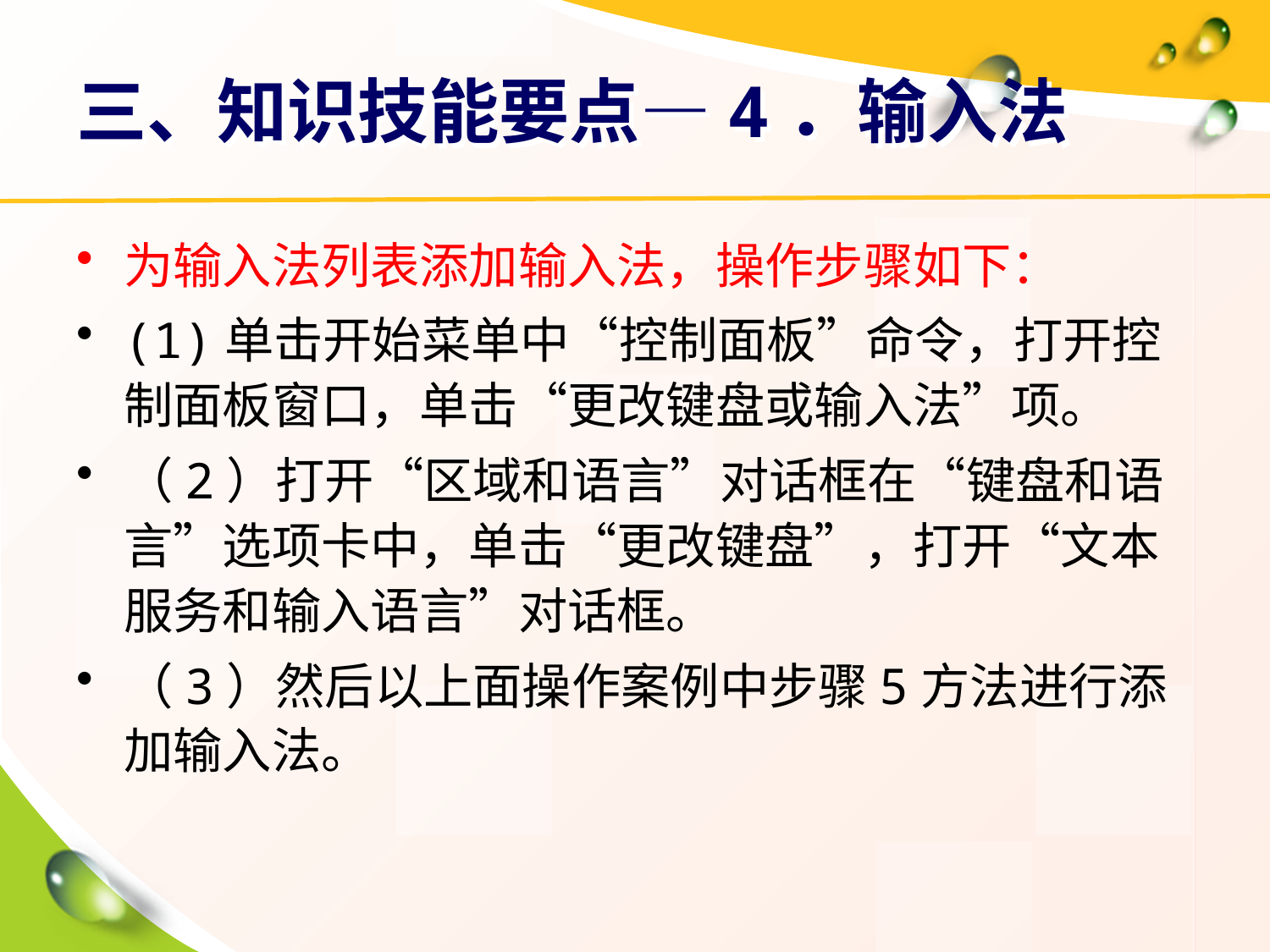

# 三、知识技能要点—4．输入法
为输入法列表添加输入法，操作步骤如下：
(1)单击开始菜单中“控制面板”命令，打开控制面板窗口，单击“更改键盘或输入法”项。
（2）打开“区域和语言”对话框在“键盘和语言”选项卡中，单击“更改键盘”，打开“文本服务和输入语言”对话框。
（3）然后以上面操作案例中步骤5方法进行添加输入法。